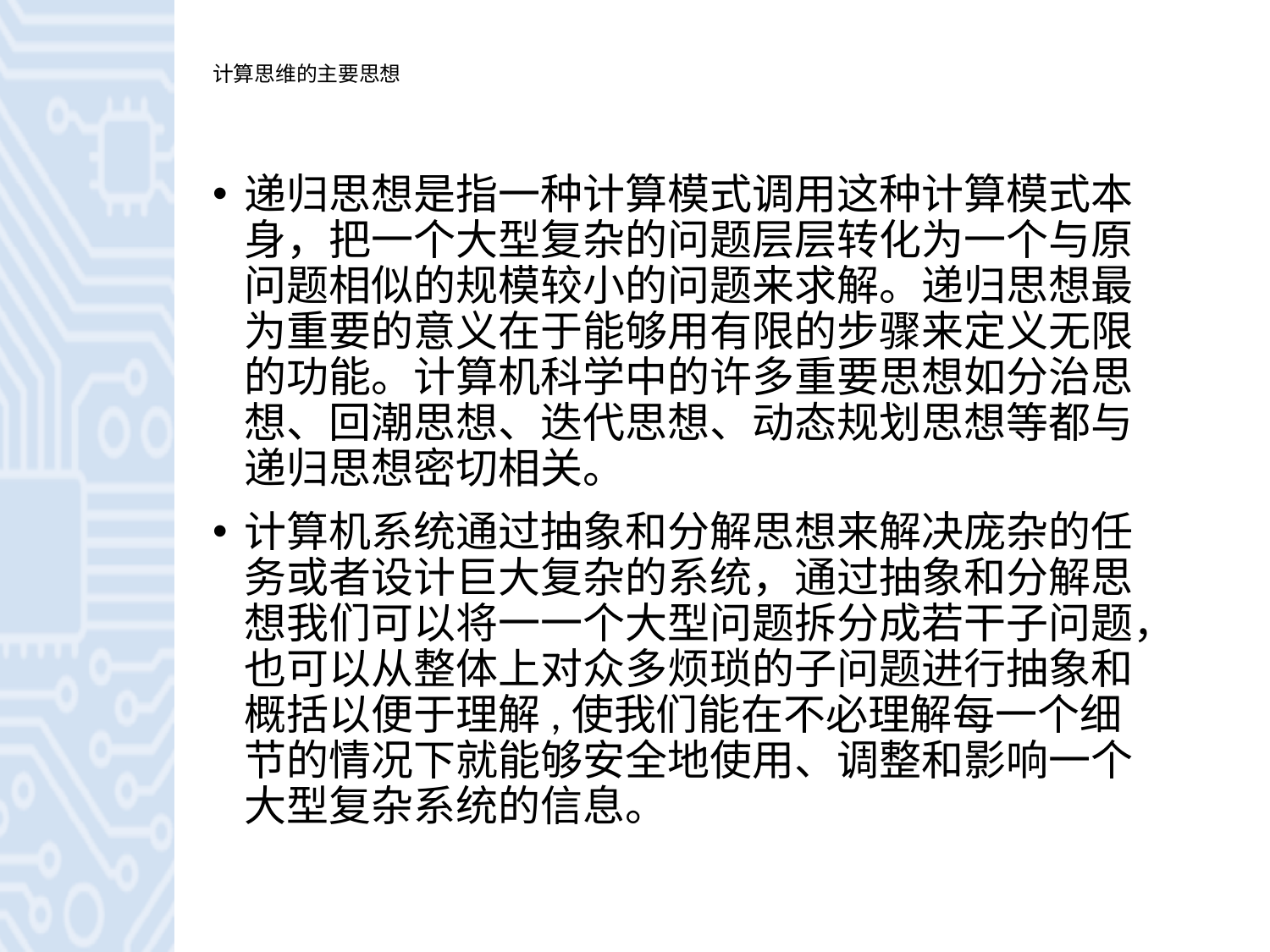

# 计算思维的主要思想
递归思想是指一种计算模式调用这种计算模式本身，把一个大型复杂的问题层层转化为一个与原问题相似的规模较小的问题来求解。递归思想最为重要的意义在于能够用有限的步骤来定义无限的功能。计算机科学中的许多重要思想如分治思想、回潮思想、迭代思想、动态规划思想等都与递归思想密切相关。
计算机系统通过抽象和分解思想来解决庞杂的任务或者设计巨大复杂的系统，通过抽象和分解思想我们可以将一一个大型问题拆分成若干子问题，也可以从整体上对众多烦琐的子问题进行抽象和概括以便于理解,使我们能在不必理解每一个细 节的情况下就能够安全地使用、调整和影响一个大型复杂系统的信息。